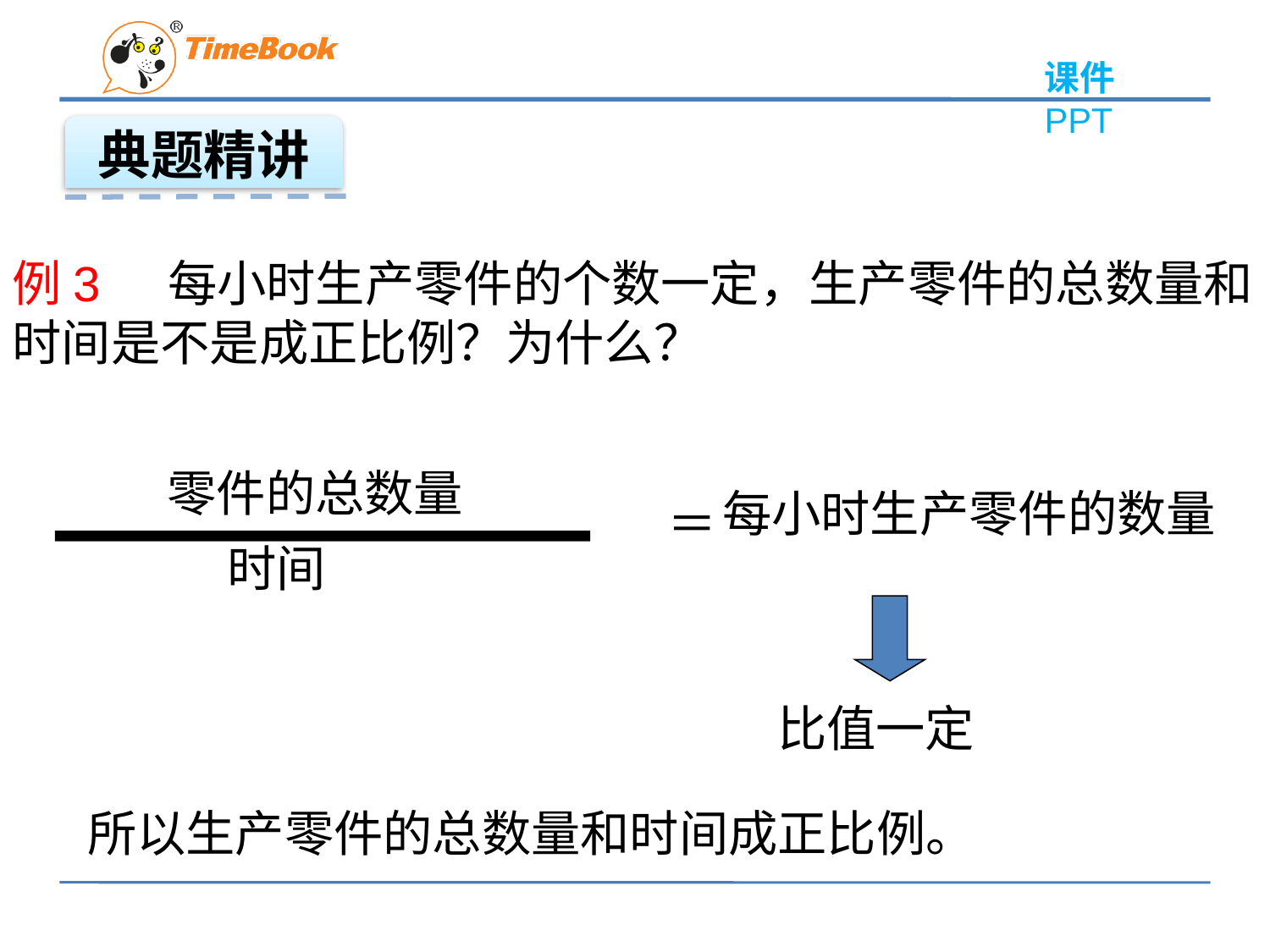

典题精讲
例3    每小时生产零件的个数一定，生产零件的总数量和时间是不是成正比例？为什么？
零件的总数量
每小时生产零件的数量
＝
时间

比值一定
所以生产零件的总数量和时间成正比例。